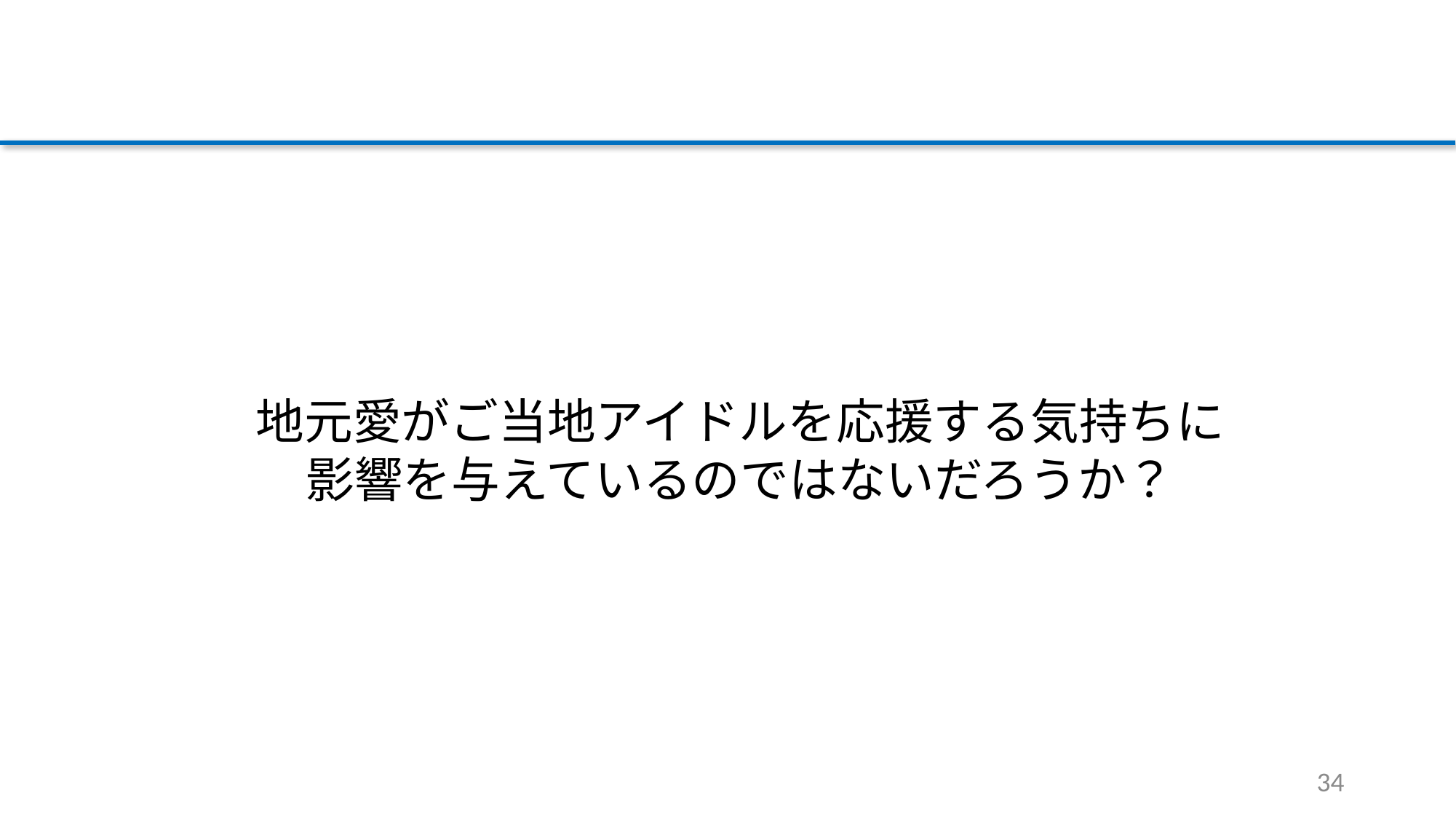

地元愛がご当地アイドルを応援する気持ちに
影響を与えているのではないだろうか？
34